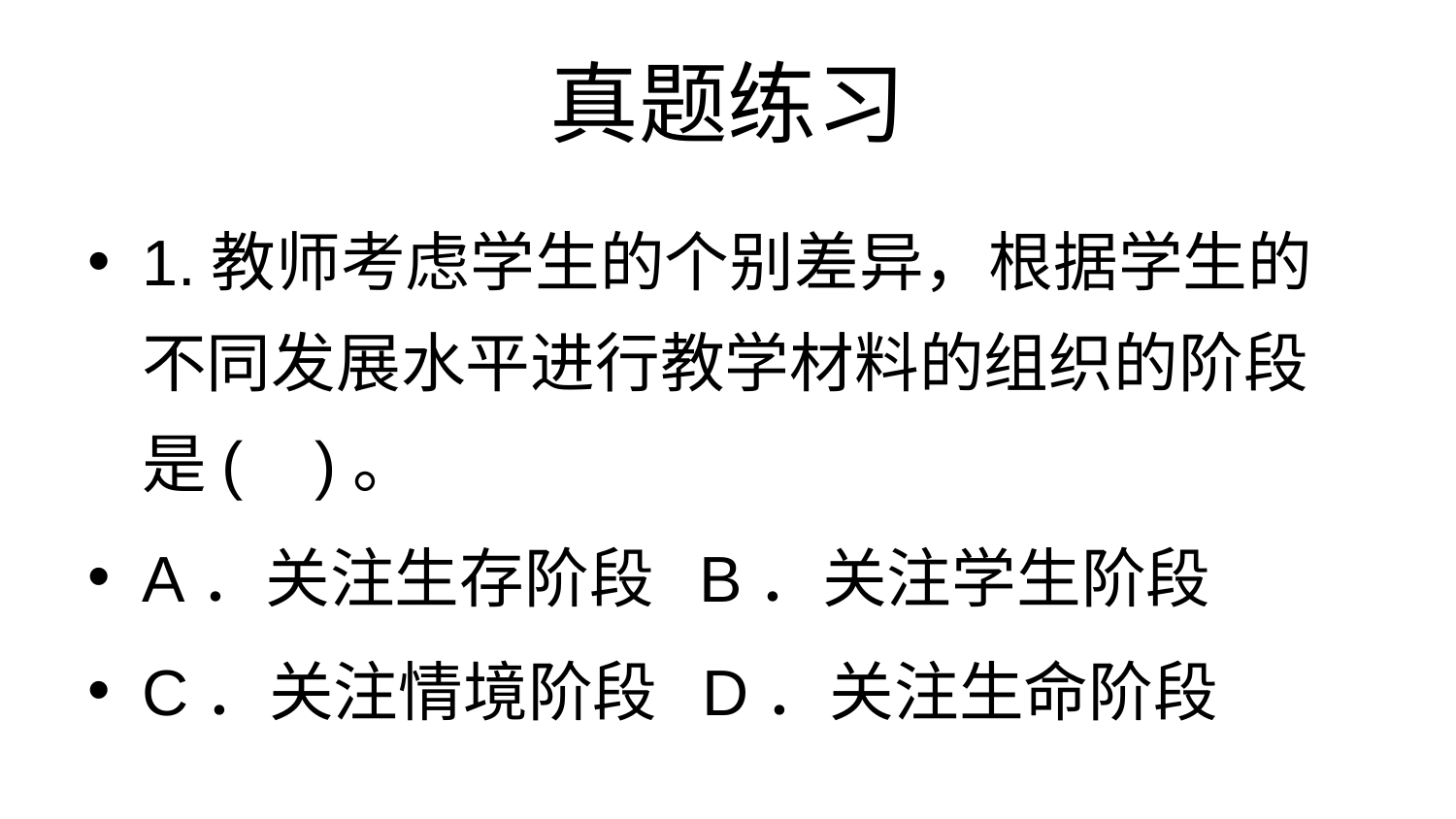

# 真题练习
1.教师考虑学生的个别差异，根据学生的不同发展水平进行教学材料的组织的阶段是(    )。
A．关注生存阶段  B．关注学生阶段
C．关注情境阶段  D．关注生命阶段